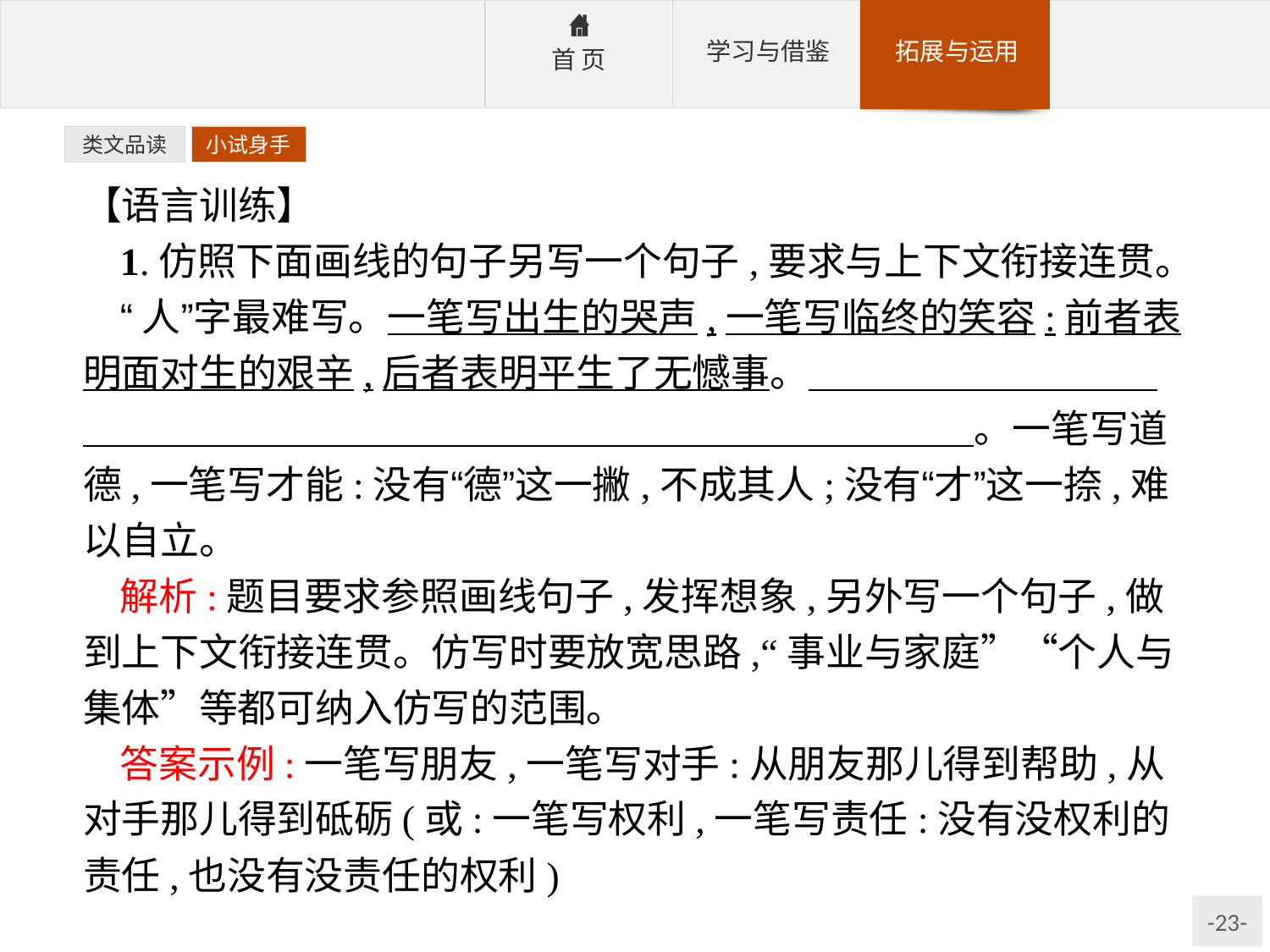

类文品读
小试身手
【语言训练】
1.仿照下面画线的句子另写一个句子,要求与上下文衔接连贯。
“人”字最难写。一笔写出生的哭声,一笔写临终的笑容:前者表明面对生的艰辛,后者表明平生了无憾事。　　　　　　　　　　　　　　　　　　　　　　　　　　　　　　　　。一笔写道德,一笔写才能:没有“德”这一撇,不成其人;没有“才”这一捺,难以自立。
解析:题目要求参照画线句子,发挥想象,另外写一个句子,做到上下文衔接连贯。仿写时要放宽思路,“事业与家庭”“个人与集体”等都可纳入仿写的范围。
答案示例:一笔写朋友,一笔写对手:从朋友那儿得到帮助,从对手那儿得到砥砺(或:一笔写权利,一笔写责任:没有没权利的责任,也没有没责任的权利)